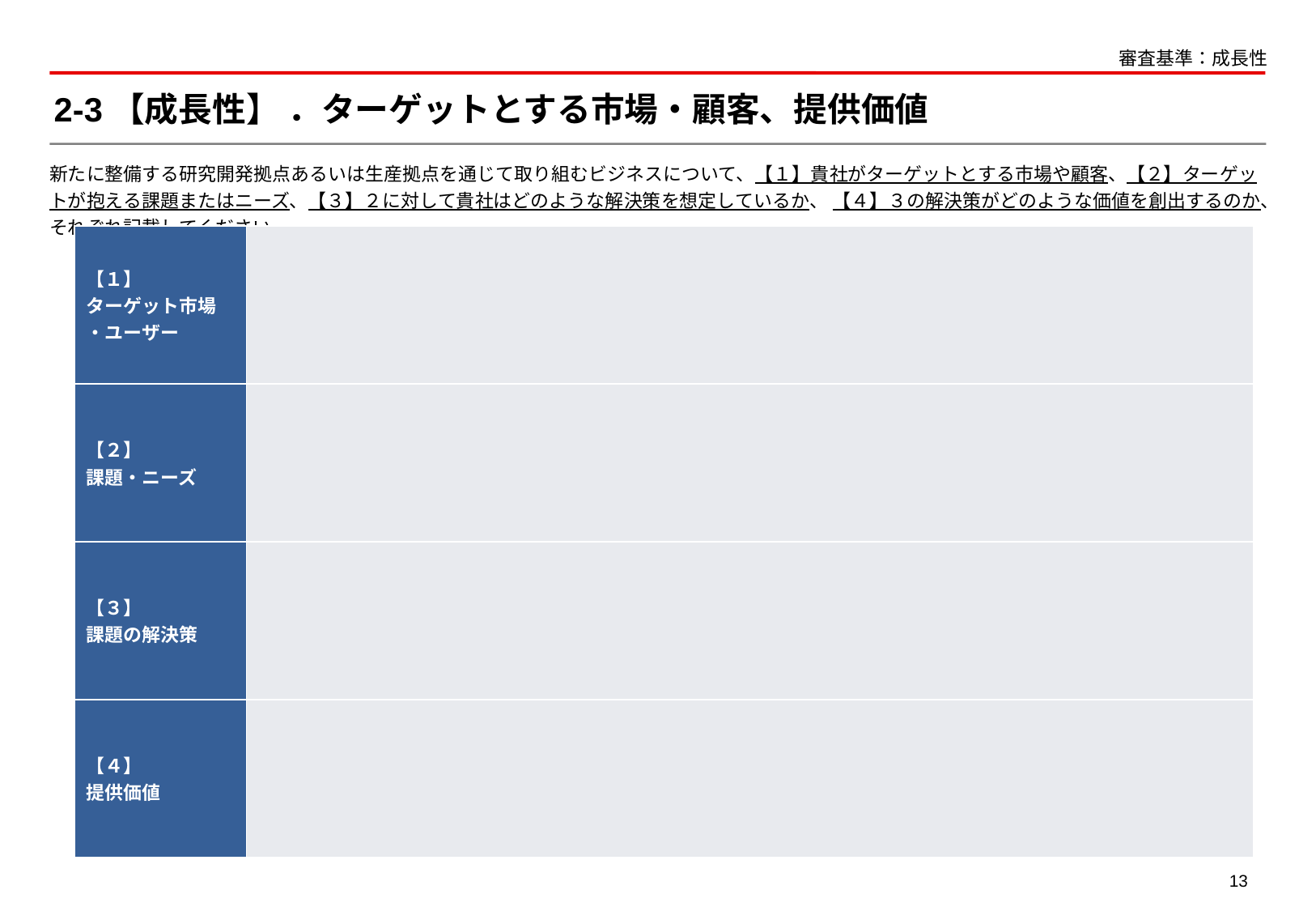

審査基準：成長性
# 2-3【成長性】 ．ターゲットとする市場・顧客、提供価値
新たに整備する研究開発拠点あるいは生産拠点を通じて取り組むビジネスについて、【１】貴社がターゲットとする市場や顧客、【２】ターゲットが抱える課題またはニーズ、【３】２に対して貴社はどのような解決策を想定しているか、 【４】３の解決策がどのような価値を創出するのか、それぞれ記載してください。
| 【１】 ターゲット市場 ・ユーザー |  |
| --- | --- |
| 【２】 課題・ニーズ |  |
| 【３】 課題の解決策 |  |
| 【４】 提供価値 |  |